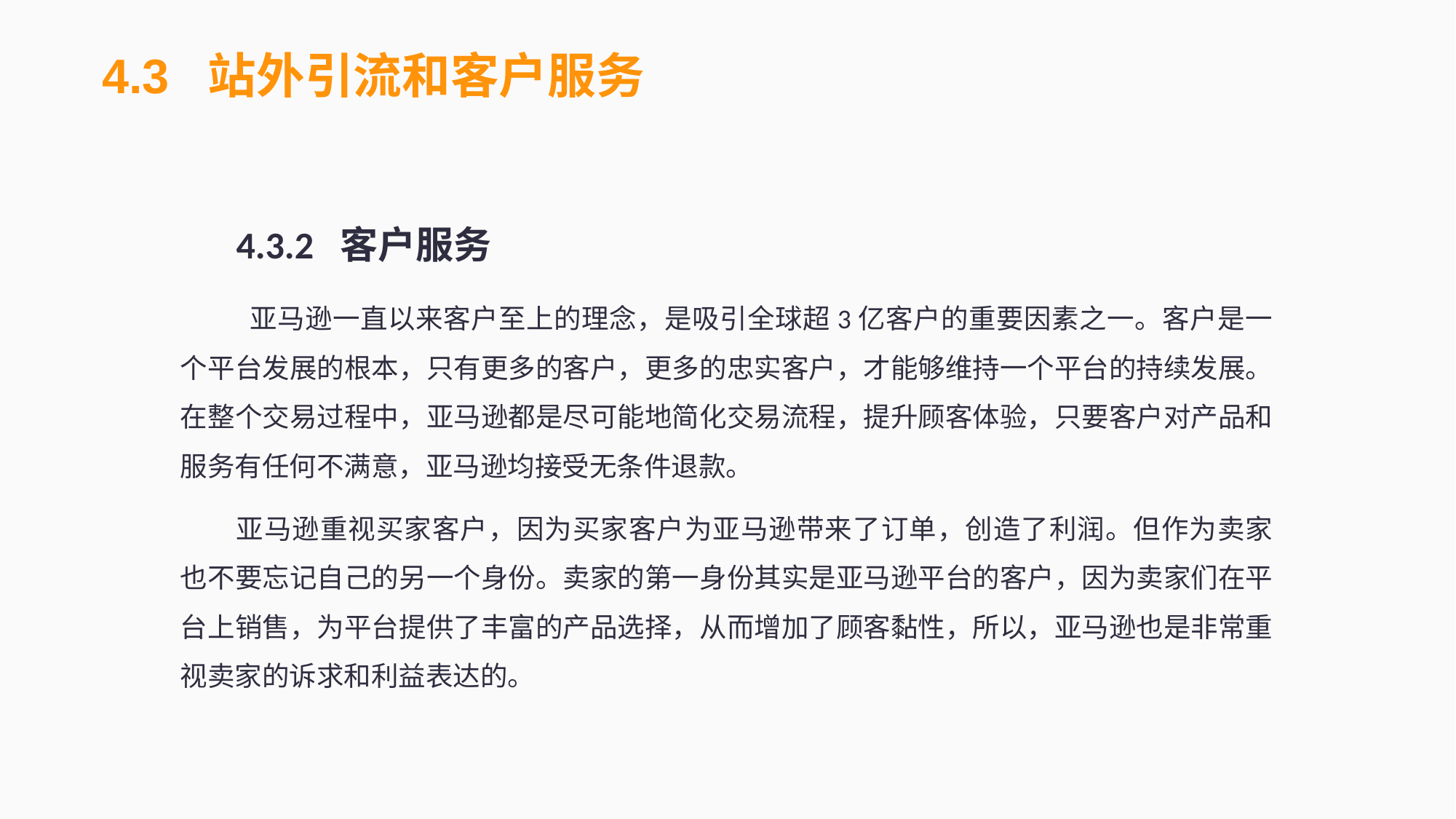

4.3  站外引流和客户服务
4.3.2  客户服务
 亚马逊一直以来客户至上的理念，是吸引全球超3亿客户的重要因素之一。客户是一个平台发展的根本，只有更多的客户，更多的忠实客户，才能够维持一个平台的持续发展。在整个交易过程中，亚马逊都是尽可能地简化交易流程，提升顾客体验，只要客户对产品和服务有任何不满意，亚马逊均接受无条件退款。
亚马逊重视买家客户，因为买家客户为亚马逊带来了订单，创造了利润。但作为卖家也不要忘记自己的另一个身份。卖家的第一身份其实是亚马逊平台的客户，因为卖家们在平台上销售，为平台提供了丰富的产品选择，从而增加了顾客黏性，所以，亚马逊也是非常重视卖家的诉求和利益表达的。